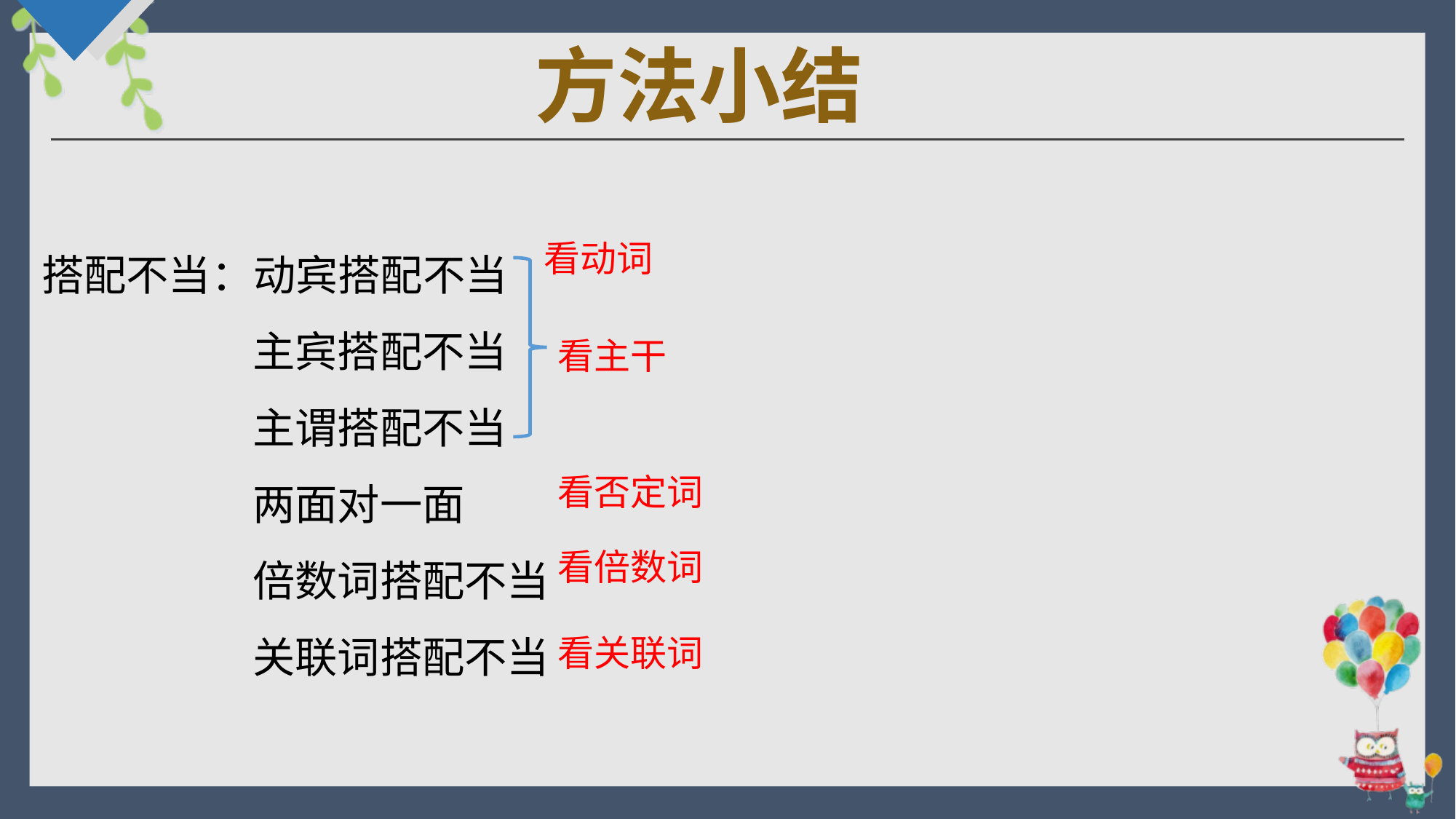

方法小结

#
搭配不当：动宾搭配不当
                 主宾搭配不当
                 主谓搭配不当
                 两面对一面
                 倍数词搭配不当
                 关联词搭配不当
看动词

看主干
看否定词
看倍数词
看关联词